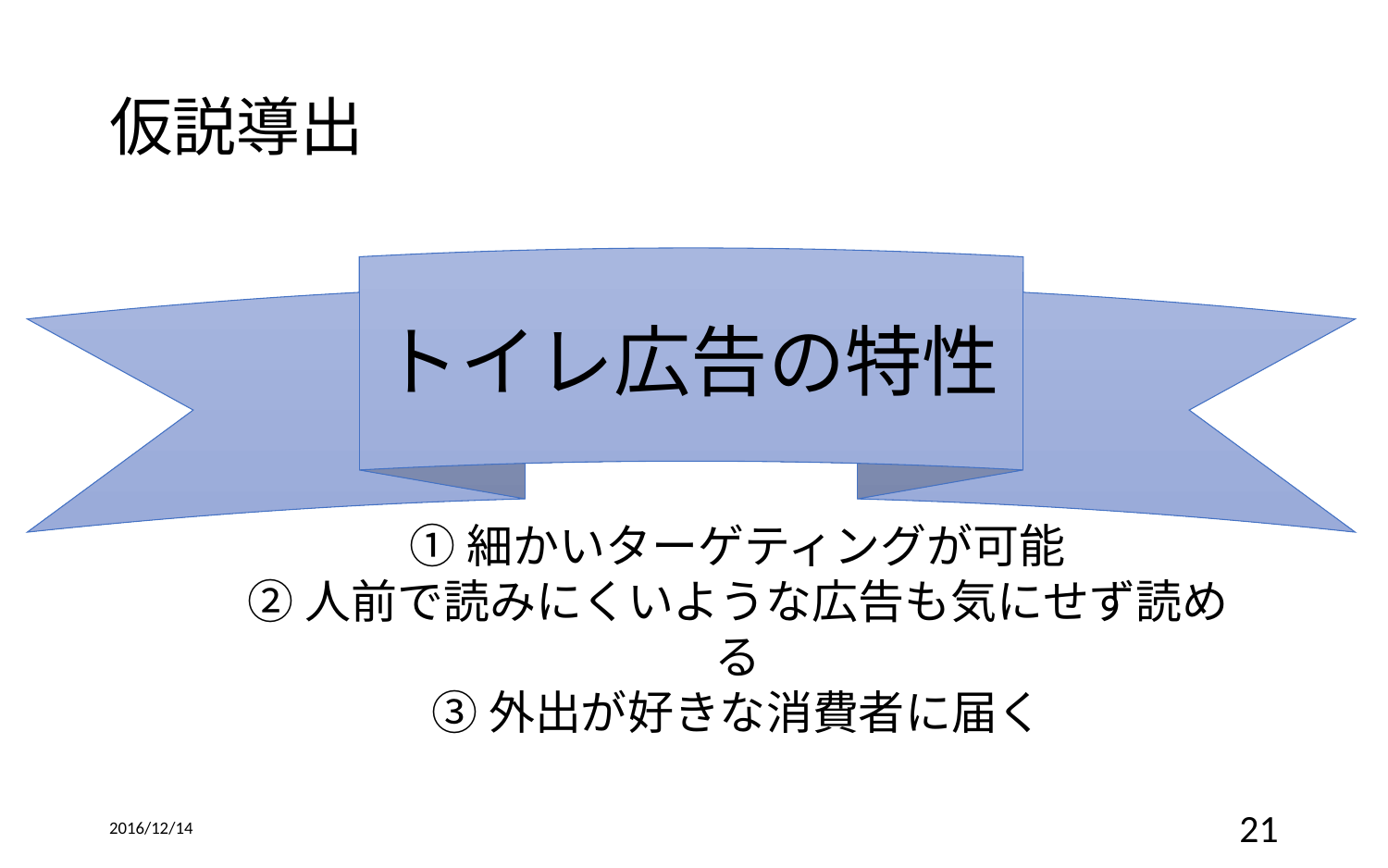

# 仮説導出
トイレ広告の特性
①細かいターゲティングが可能
②人前で読みにくいような広告も気にせず読める
③外出が好きな消費者に届く
2016/12/14
21